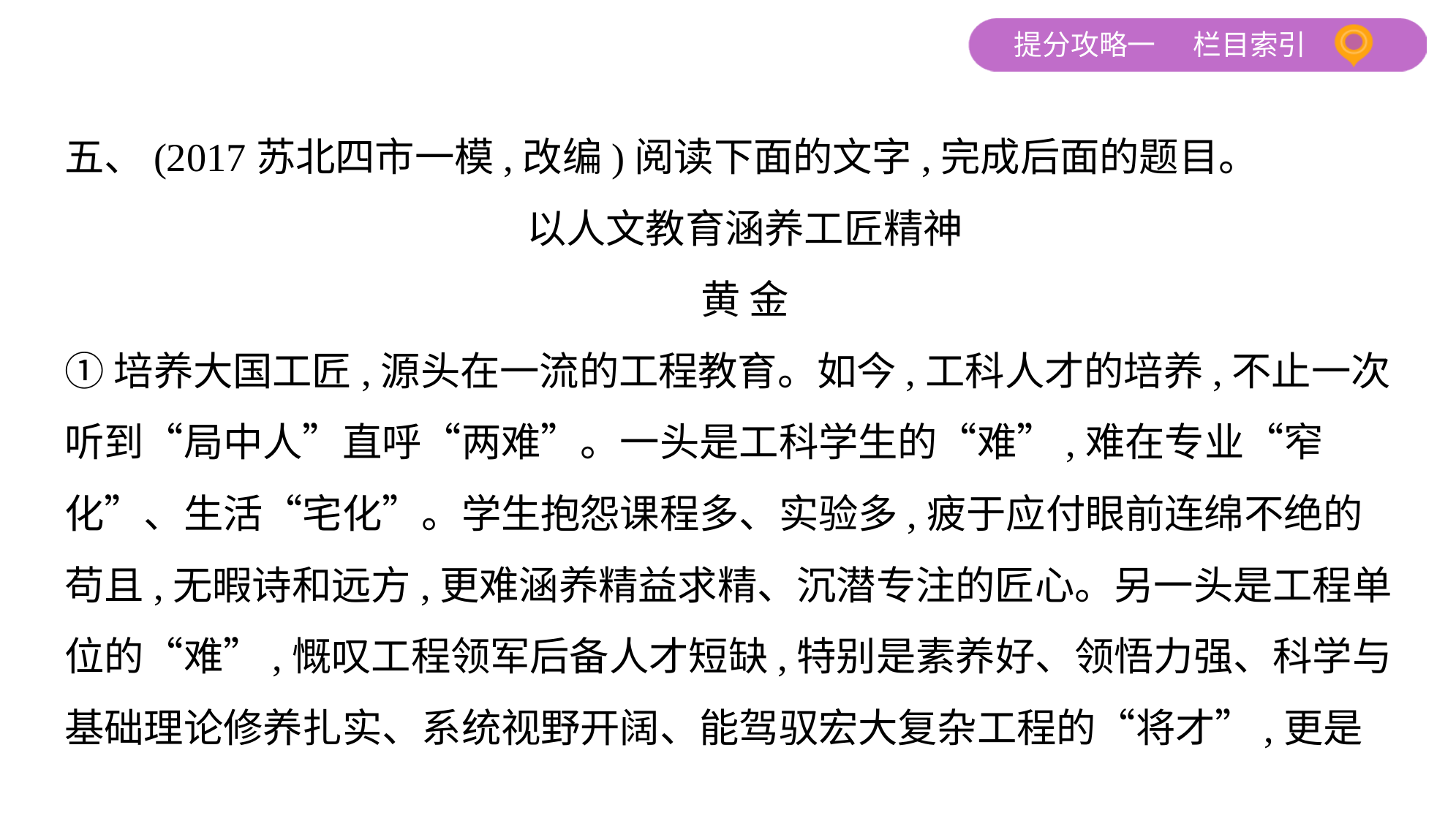

五、(2017苏北四市一模,改编)阅读下面的文字,完成后面的题目。
以人文教育涵养工匠精神
黄 金
①培养大国工匠,源头在一流的工程教育。如今,工科人才的培养,不止一次
听到“局中人”直呼“两难”。一头是工科学生的“难”,难在专业“窄
化”、生活“宅化”。学生抱怨课程多、实验多,疲于应付眼前连绵不绝的
苟且,无暇诗和远方,更难涵养精益求精、沉潜专注的匠心。另一头是工程单
位的“难”,慨叹工程领军后备人才短缺,特别是素养好、领悟力强、科学与
基础理论修养扎实、系统视野开阔、能驾驭宏大复杂工程的“将才”,更是